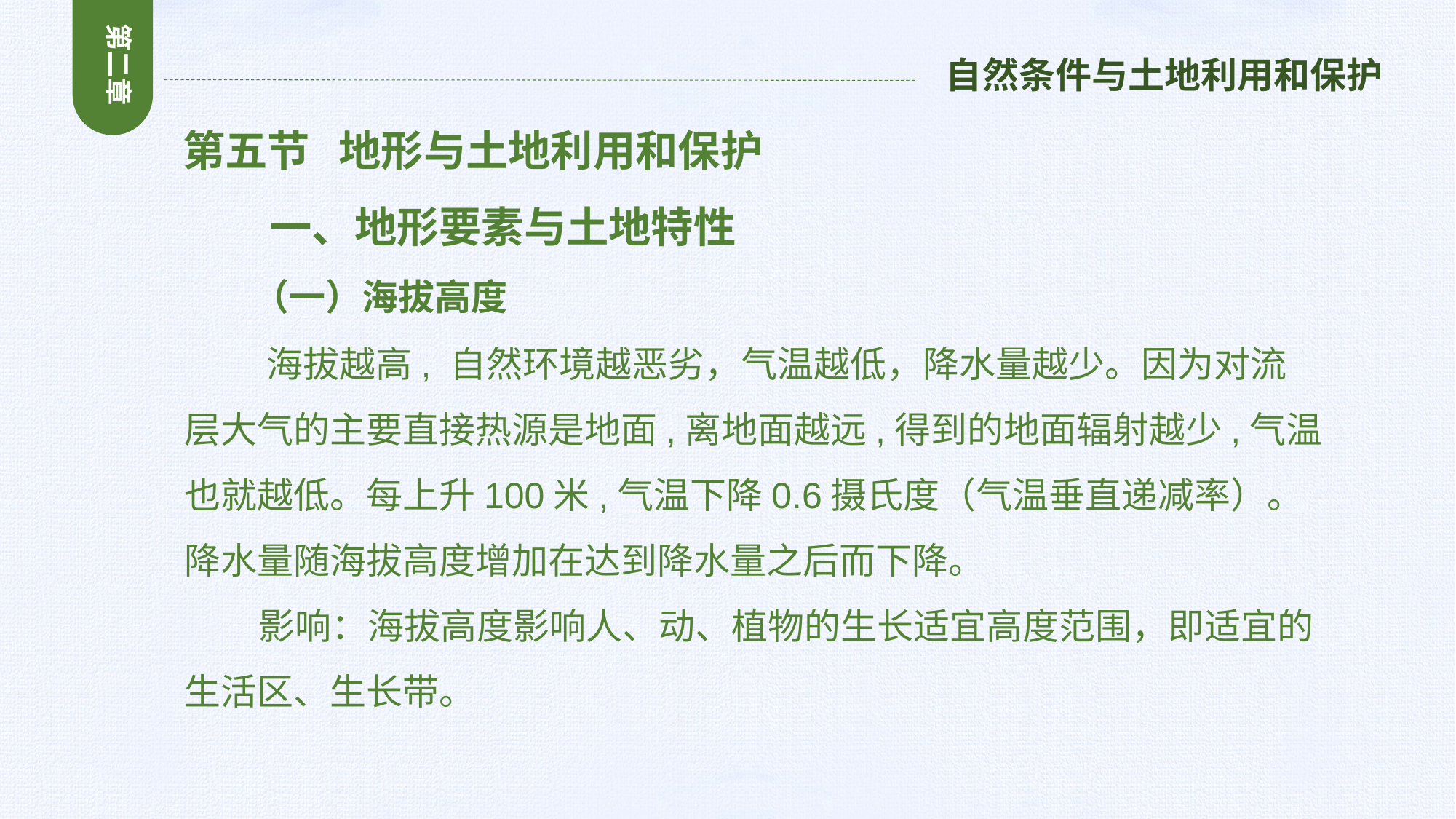

第二章
自然条件与土地利用和保护
 第五节   地形与土地利用和保护
          一、地形要素与土地特性
       （一）海拔高度
         海拔越高, 自然环境越恶劣，气温越低，降水量越少。因为对流层大气的主要直接热源是地面,离地面越远,得到的地面辐射越少,气温也就越低。每上升100米,气温下降0.6摄氏度（气温垂直递减率）。降水量随海拔高度增加在达到降水量之后而下降。
        影响：海拔高度影响人、动、植物的生长适宜高度范围，即适宜的生活区、生长带。